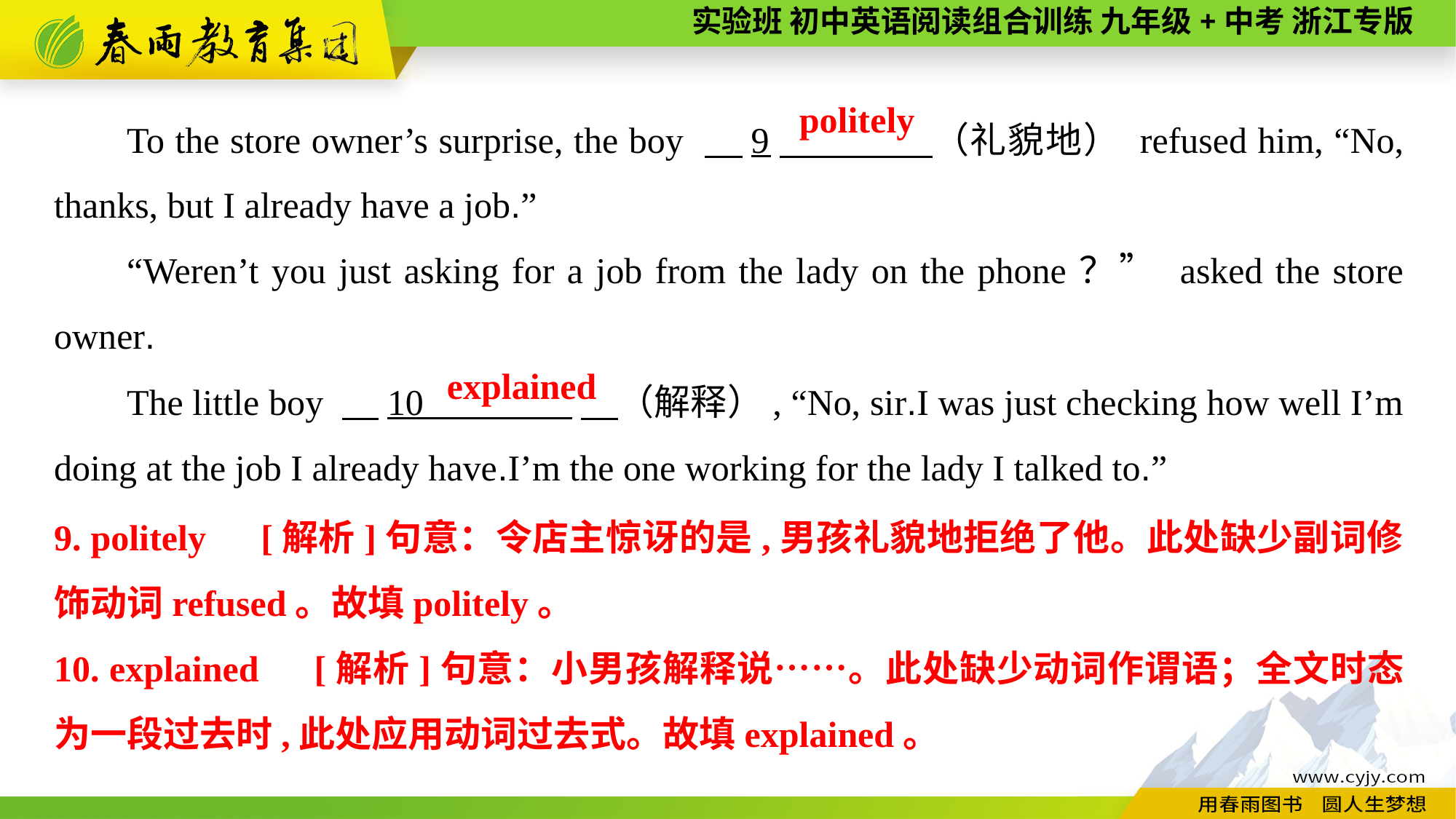

To the store owner’s surprise, the boy 　9　            （礼貌地） refused him, “No, thanks, but I already have a job.”
“Weren’t you just asking for a job from the lady on the phone？” asked the store owner.
The little boy 　10                　（解释）, “No, sir.I was just checking how well I’m doing at the job I already have.I’m the one working for the lady I talked to.”
politely
explained
9. politely　[解析]句意：令店主惊讶的是,男孩礼貌地拒绝了他。此处缺少副词修饰动词refused。故填politely。
10. explained　[解析]句意：小男孩解释说……。此处缺少动词作谓语；全文时态为一段过去时,此处应用动词过去式。故填explained。